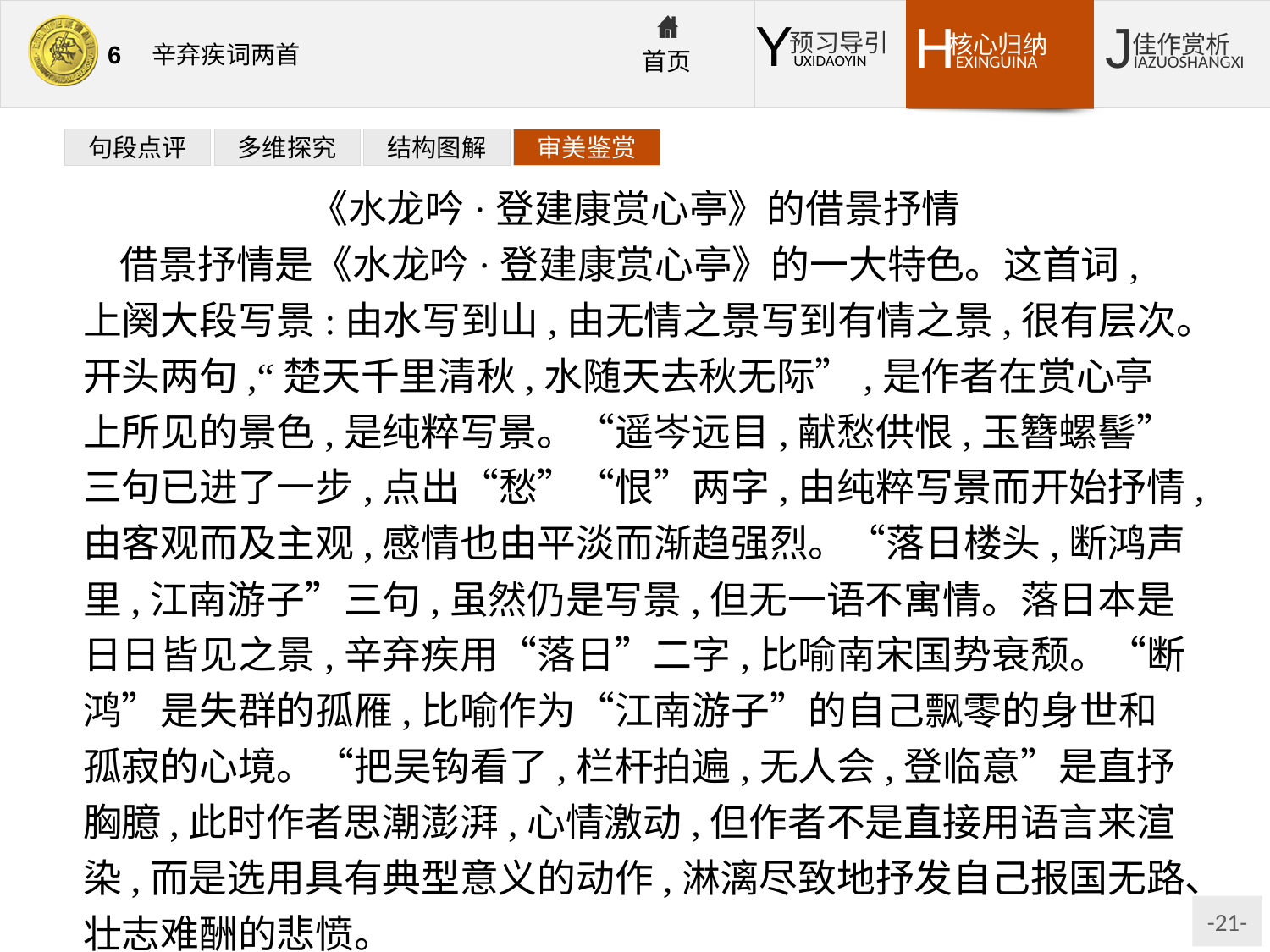

句段点评
多维探究
结构图解
审美鉴赏
《水龙吟·登建康赏心亭》的借景抒情
借景抒情是《水龙吟·登建康赏心亭》的一大特色。这首词,上阕大段写景:由水写到山,由无情之景写到有情之景,很有层次。开头两句,“楚天千里清秋,水随天去秋无际”,是作者在赏心亭上所见的景色,是纯粹写景。“遥岑远目,献愁供恨,玉簪螺髻”三句已进了一步,点出“愁”“恨”两字,由纯粹写景而开始抒情,由客观而及主观,感情也由平淡而渐趋强烈。“落日楼头,断鸿声里,江南游子”三句,虽然仍是写景,但无一语不寓情。落日本是日日皆见之景,辛弃疾用“落日”二字,比喻南宋国势衰颓。“断鸿”是失群的孤雁,比喻作为“江南游子”的自己飘零的身世和孤寂的心境。“把吴钩看了,栏杆拍遍,无人会,登临意”是直抒胸臆,此时作者思潮澎湃,心情激动,但作者不是直接用语言来渲染,而是选用具有典型意义的动作,淋漓尽致地抒发自己报国无路、壮志难酬的悲愤。